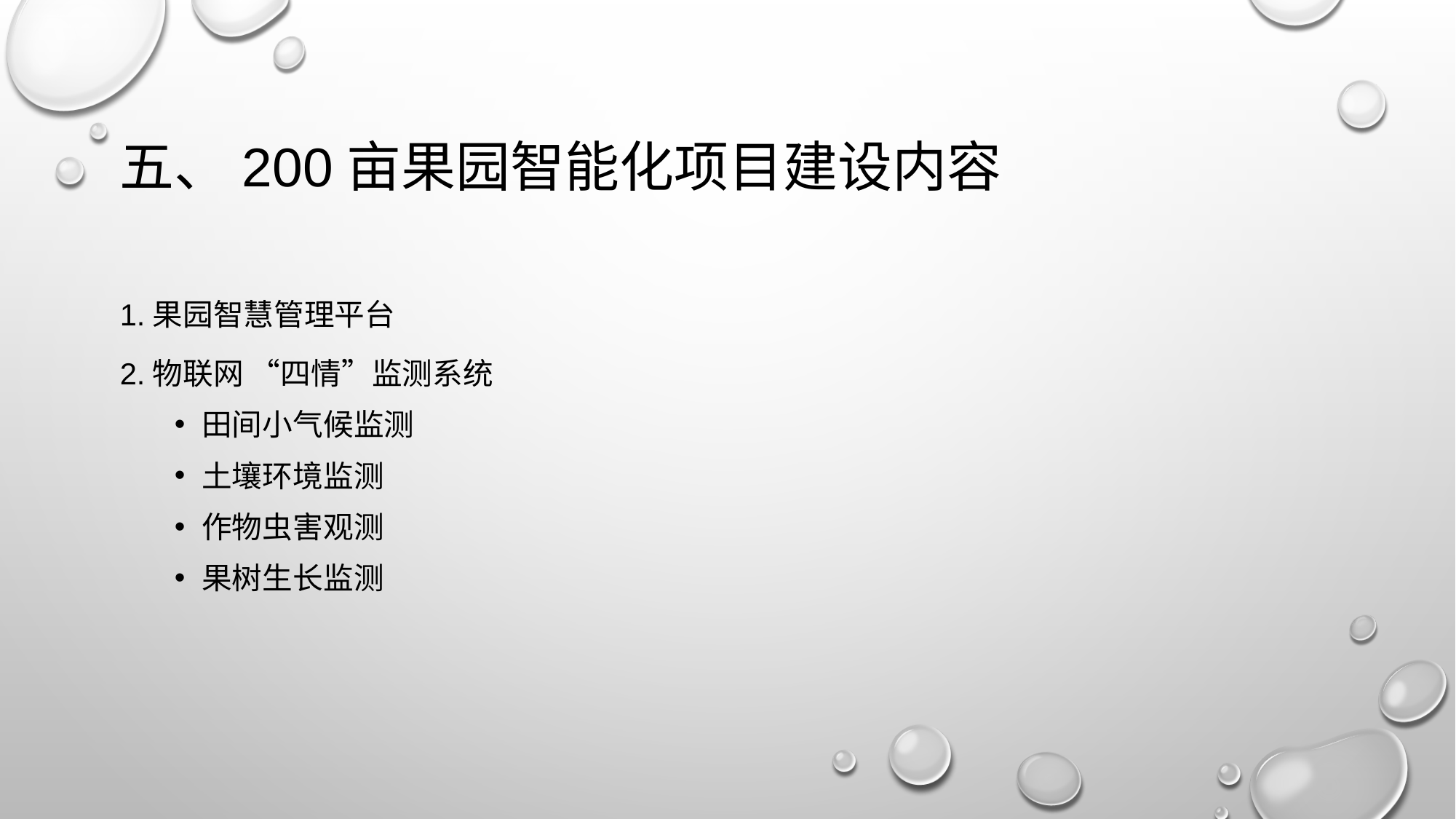

# 五、200亩果园智能化项目建设内容
1.果园智慧管理平台
2.物联网 “四情”监测系统
田间小气候监测
土壤环境监测
作物虫害观测
果树生长监测